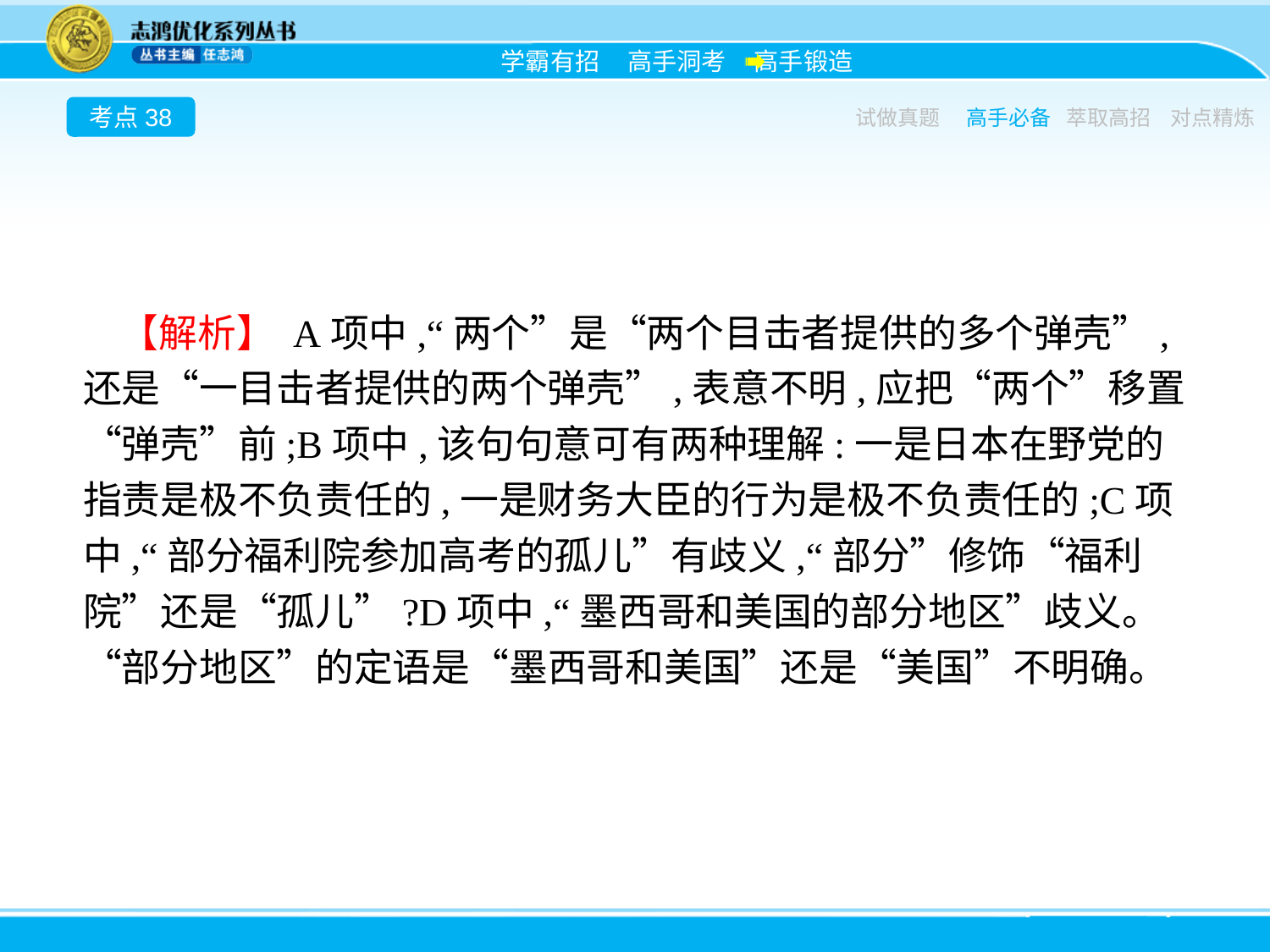

考点38
试做真题
高手必备
萃取高招
对点精炼
【解析】 A项中,“两个”是“两个目击者提供的多个弹壳”,还是“一目击者提供的两个弹壳”,表意不明,应把“两个”移置“弹壳”前;B项中,该句句意可有两种理解:一是日本在野党的指责是极不负责任的,一是财务大臣的行为是极不负责任的;C项中,“部分福利院参加高考的孤儿”有歧义,“部分”修饰“福利院”还是“孤儿”?D项中,“墨西哥和美国的部分地区”歧义。“部分地区”的定语是“墨西哥和美国”还是“美国”不明确。